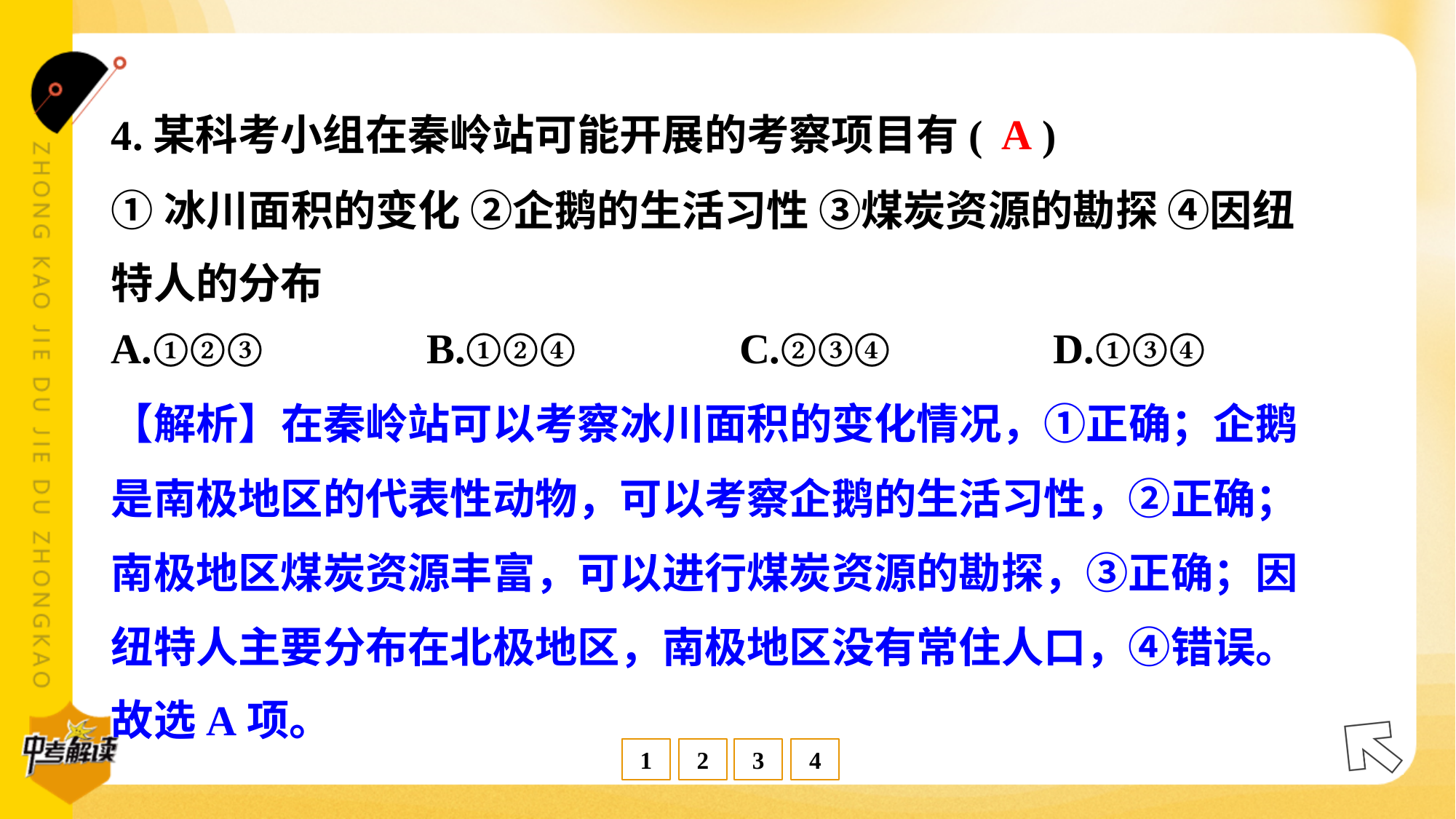

A
4.某科考小组在秦岭站可能开展的考察项目有(     )
①冰川面积的变化 ②企鹅的生活习性 ③煤炭资源的勘探 ④因纽
特人的分布
A.①②③	B.①②④	C.②③④	D.①③④
【解析】在秦岭站可以考察冰川面积的变化情况，①正确；企鹅
是南极地区的代表性动物，可以考察企鹅的生活习性，②正确；
南极地区煤炭资源丰富，可以进行煤炭资源的勘探，③正确；因
纽特人主要分布在北极地区，南极地区没有常住人口，④错误。
故选A项。